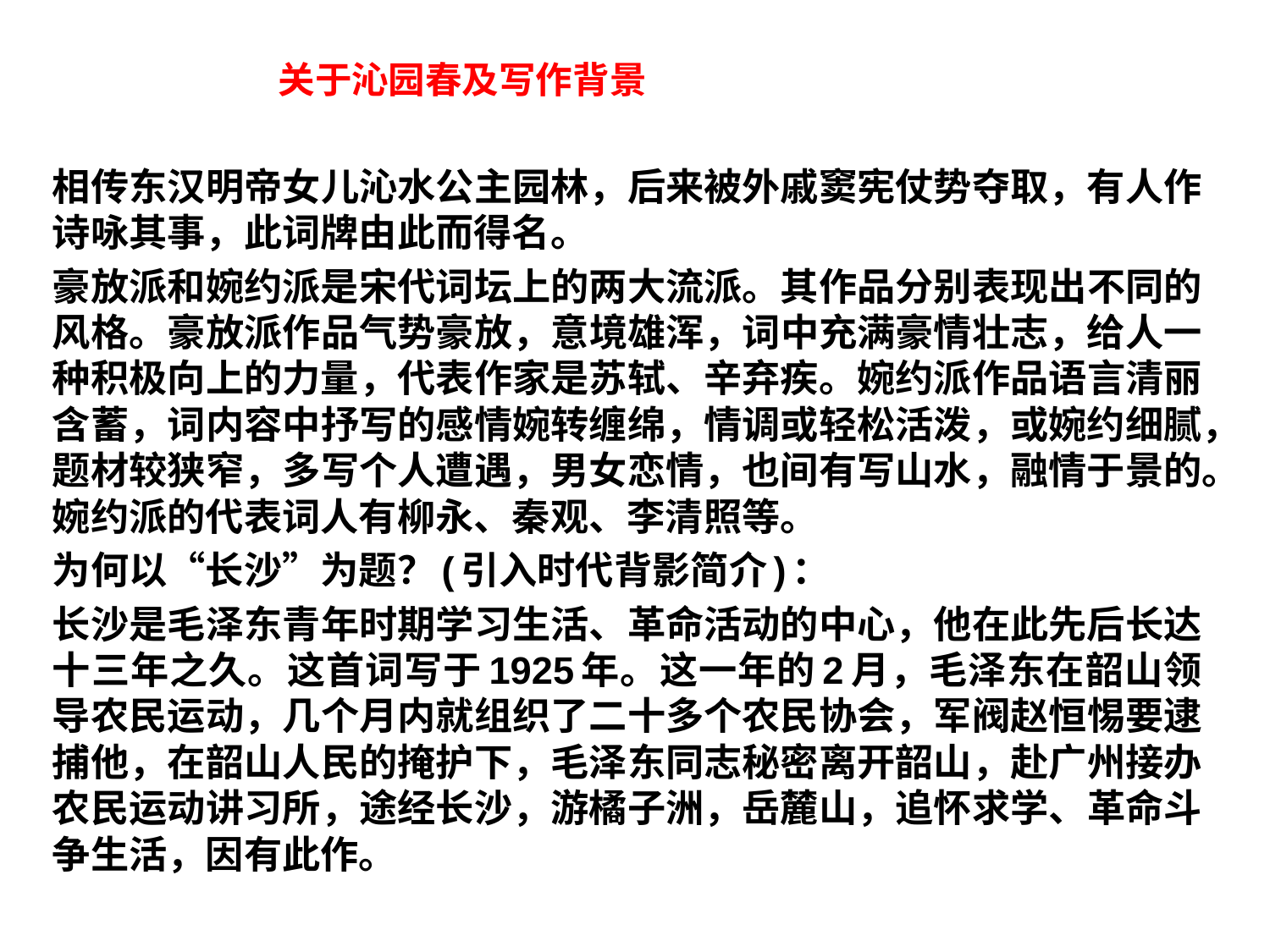

# 关于沁园春及写作背景
相传东汉明帝女儿沁水公主园林，后来被外戚窦宪仗势夺取，有人作诗咏其事，此词牌由此而得名。
豪放派和婉约派是宋代词坛上的两大流派。其作品分别表现出不同的风格。豪放派作品气势豪放，意境雄浑，词中充满豪情壮志，给人一种积极向上的力量，代表作家是苏轼、辛弃疾。婉约派作品语言清丽含蓄，词内容中抒写的感情婉转缠绵，情调或轻松活泼，或婉约细腻，题材较狭窄，多写个人遭遇，男女恋情，也间有写山水，融情于景的。婉约派的代表词人有柳永、秦观、李清照等。
为何以“长沙”为题？(引入时代背影简介)：
长沙是毛泽东青年时期学习生活、革命活动的中心，他在此先后长达十三年之久。这首词写于1925年。这一年的2月，毛泽东在韶山领导农民运动，几个月内就组织了二十多个农民协会，军阀赵恒惕要逮捕他，在韶山人民的掩护下，毛泽东同志秘密离开韶山，赴广州接办农民运动讲习所，途经长沙，游橘子洲，岳麓山，追怀求学、革命斗争生活，因有此作。